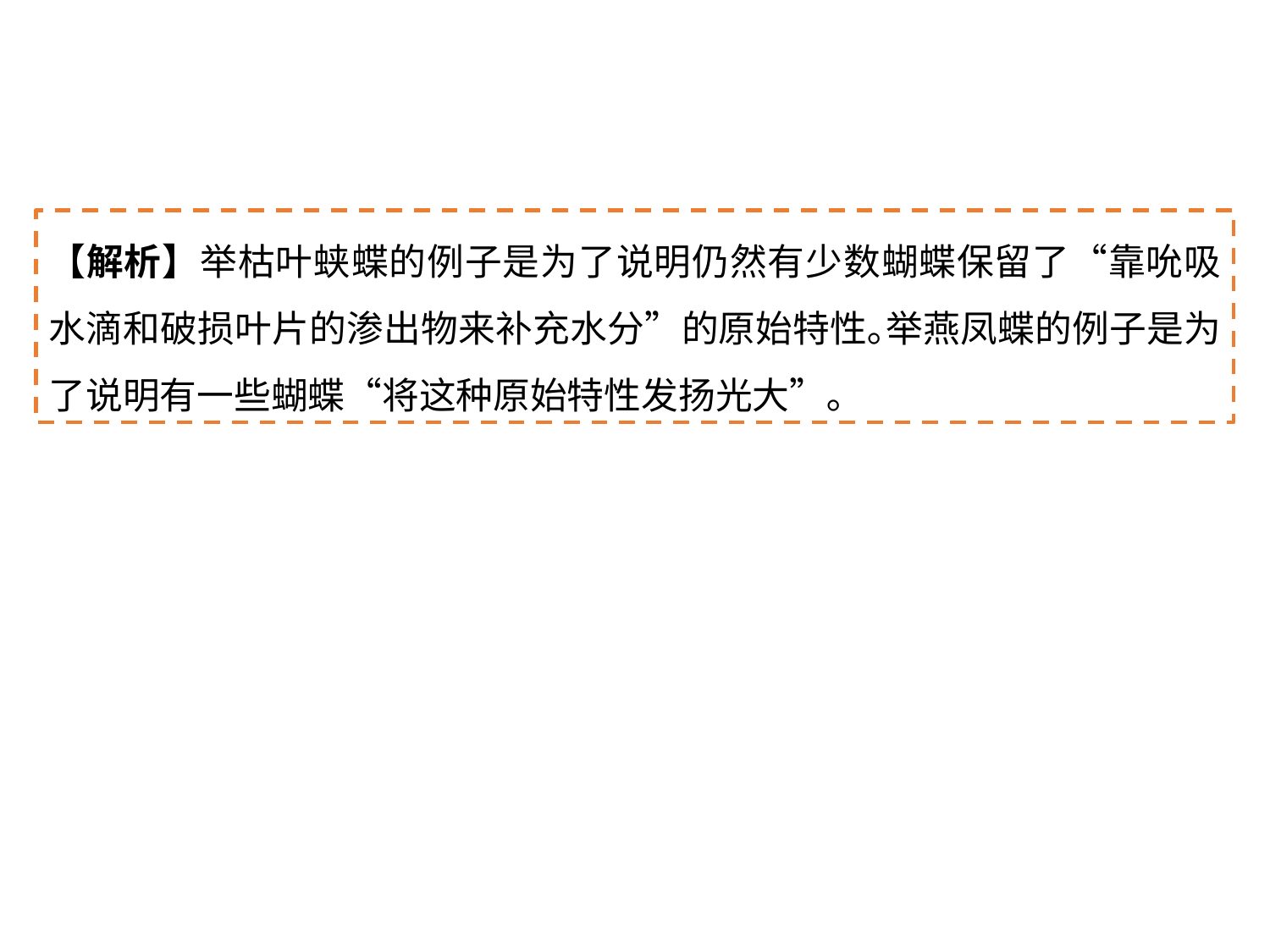

【解析】举枯叶蛱蝶的例子是为了说明仍然有少数蝴蝶保留了“靠吮吸水滴和破损叶片的渗出物来补充水分”的原始特性｡举燕凤蝶的例子是为了说明有一些蝴蝶“将这种原始特性发扬光大”｡